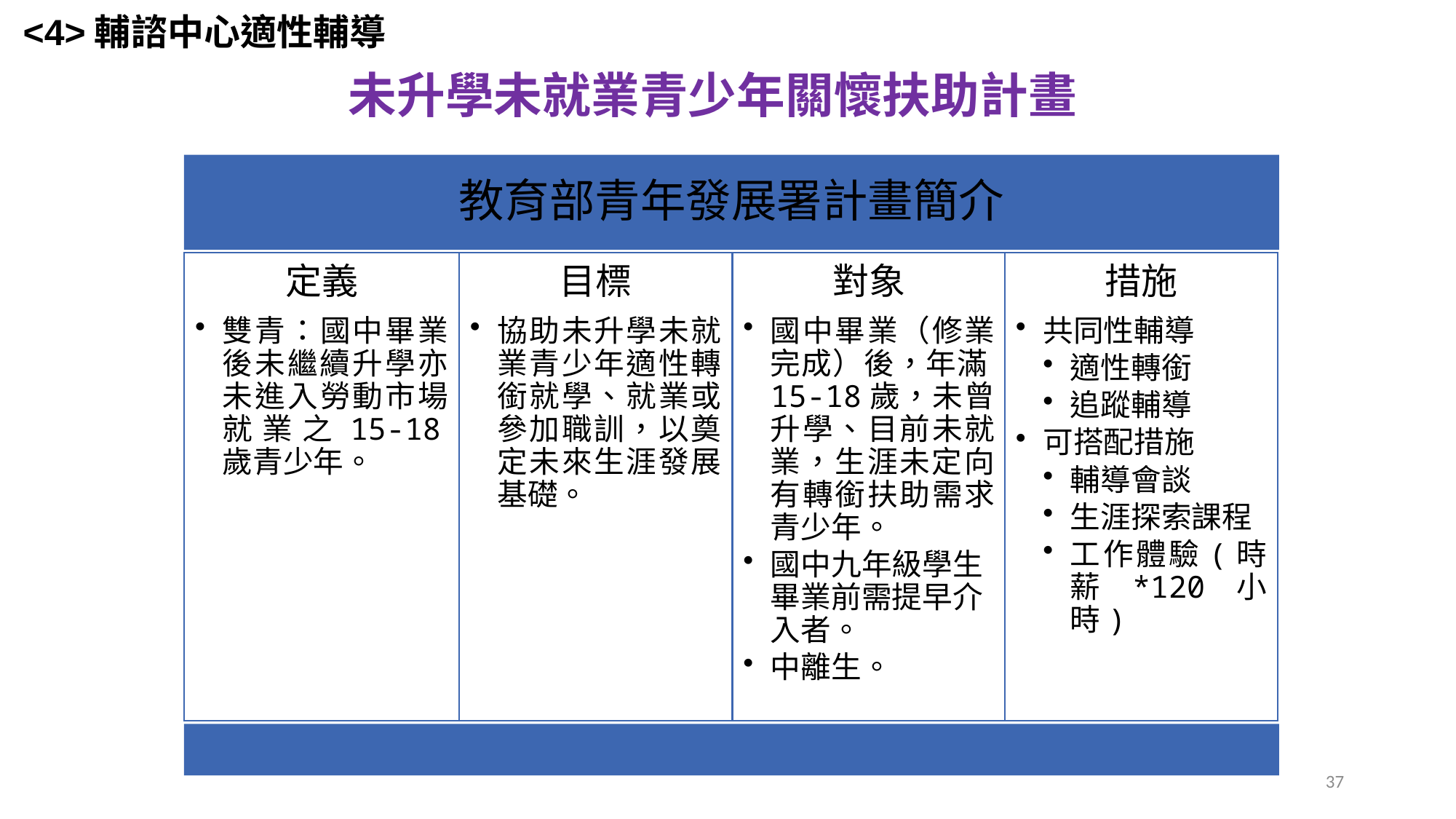

<4>輔諮中心適性輔導

未升學未就業青少年關懷扶助計畫
教育部青年發展署計畫簡介
定義
雙青：國中畢業後未繼續升學亦未進入勞動市場就業之15-18歲青少年。
目標
協助未升學未就業青少年適性轉銜就學、就業或參加職訓，以奠定未來生涯發展基礎。
對象
國中畢業（修業完成）後，年滿15-18歲，未曾升學、目前未就業，生涯未定向有轉銜扶助需求青少年。
國中九年級學生畢業前需提早介入者。
中離生。
措施
共同性輔導
適性轉銜
追蹤輔導
可搭配措施
輔導會談
生涯探索課程
工作體驗(時薪*120小時)

37